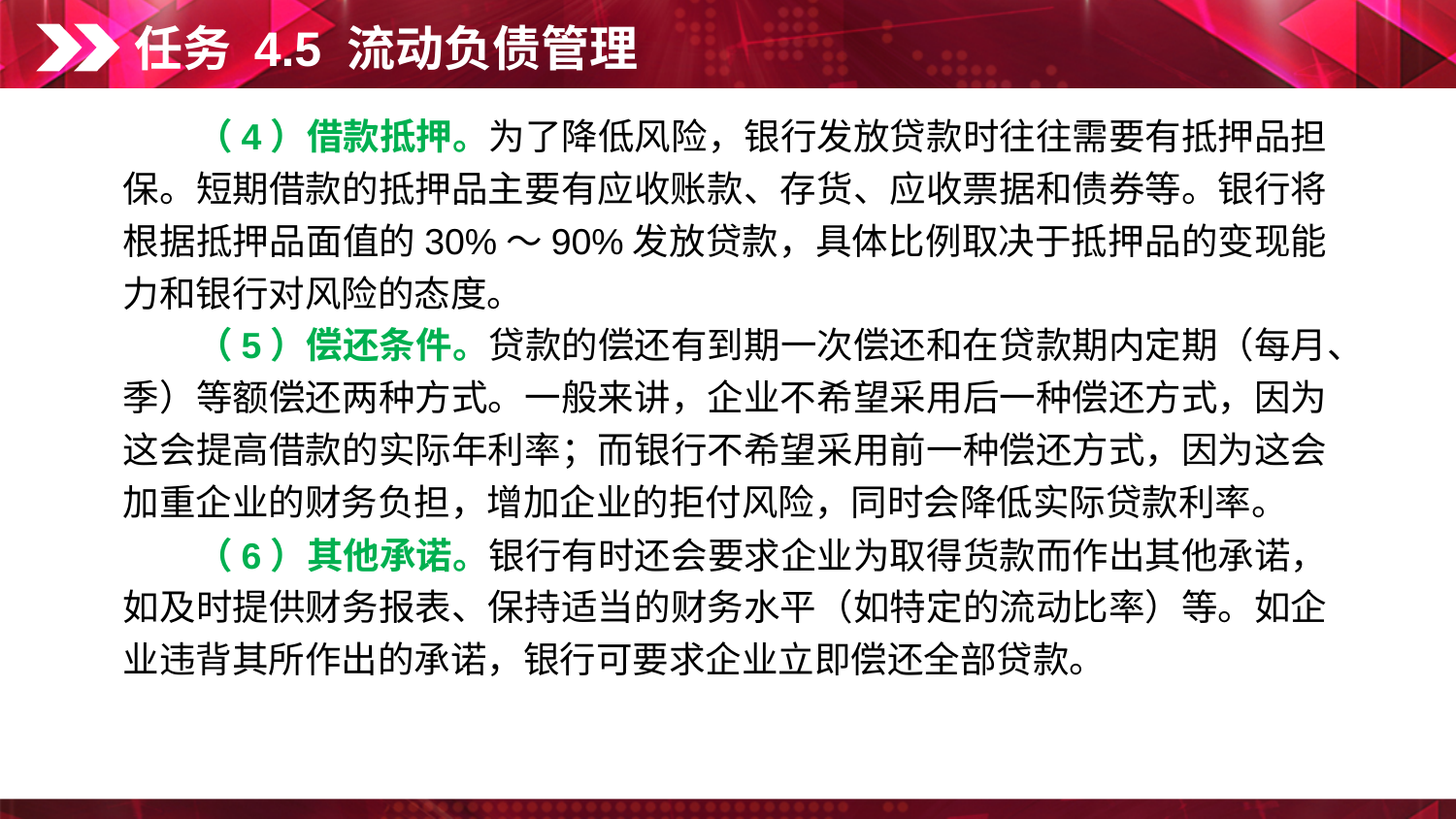

任务 4.5 流动负债管理

　　（4）借款抵押。为了降低风险，银行发放贷款时往往需要有抵押品担保。短期借款的抵押品主要有应收账款、存货、应收票据和债券等。银行将根据抵押品面值的30%～90%发放贷款，具体比例取决于抵押品的变现能力和银行对风险的态度。
　　（5）偿还条件。贷款的偿还有到期一次偿还和在贷款期内定期（每月、季）等额偿还两种方式。一般来讲，企业不希望采用后一种偿还方式，因为这会提高借款的实际年利率；而银行不希望采用前一种偿还方式，因为这会加重企业的财务负担，增加企业的拒付风险，同时会降低实际贷款利率。
　　（6）其他承诺。银行有时还会要求企业为取得货款而作出其他承诺，如及时提供财务报表、保持适当的财务水平（如特定的流动比率）等。如企业违背其所作出的承诺，银行可要求企业立即偿还全部贷款。